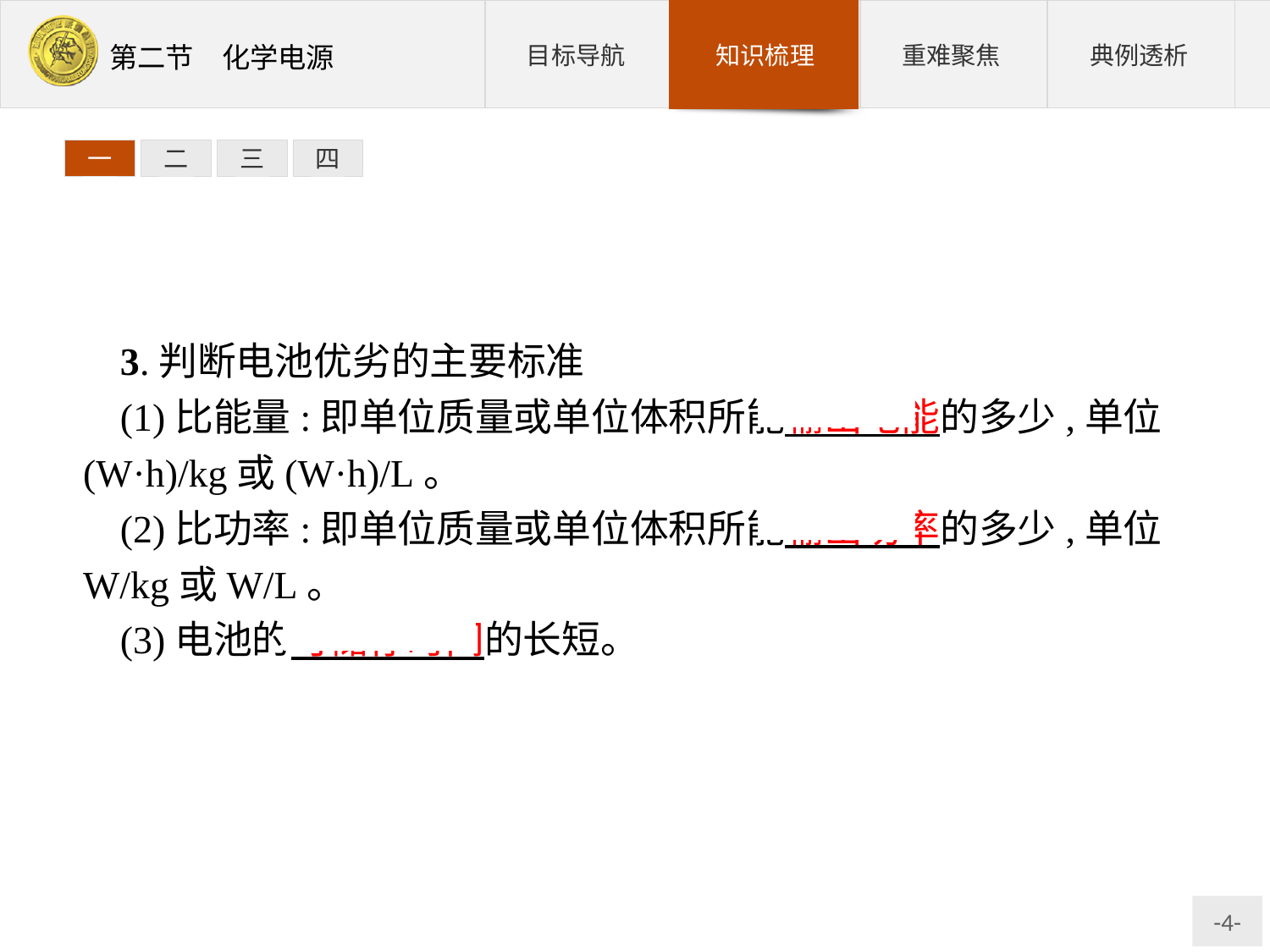

三
四
一
二
3.判断电池优劣的主要标准
(1)比能量:即单位质量或单位体积所能输出电能的多少,单位(W·h)/kg或(W·h)/L。
(2)比功率:即单位质量或单位体积所能输出功率的多少,单位W/kg或W/L。
(3)电池的可储存时间的长短。